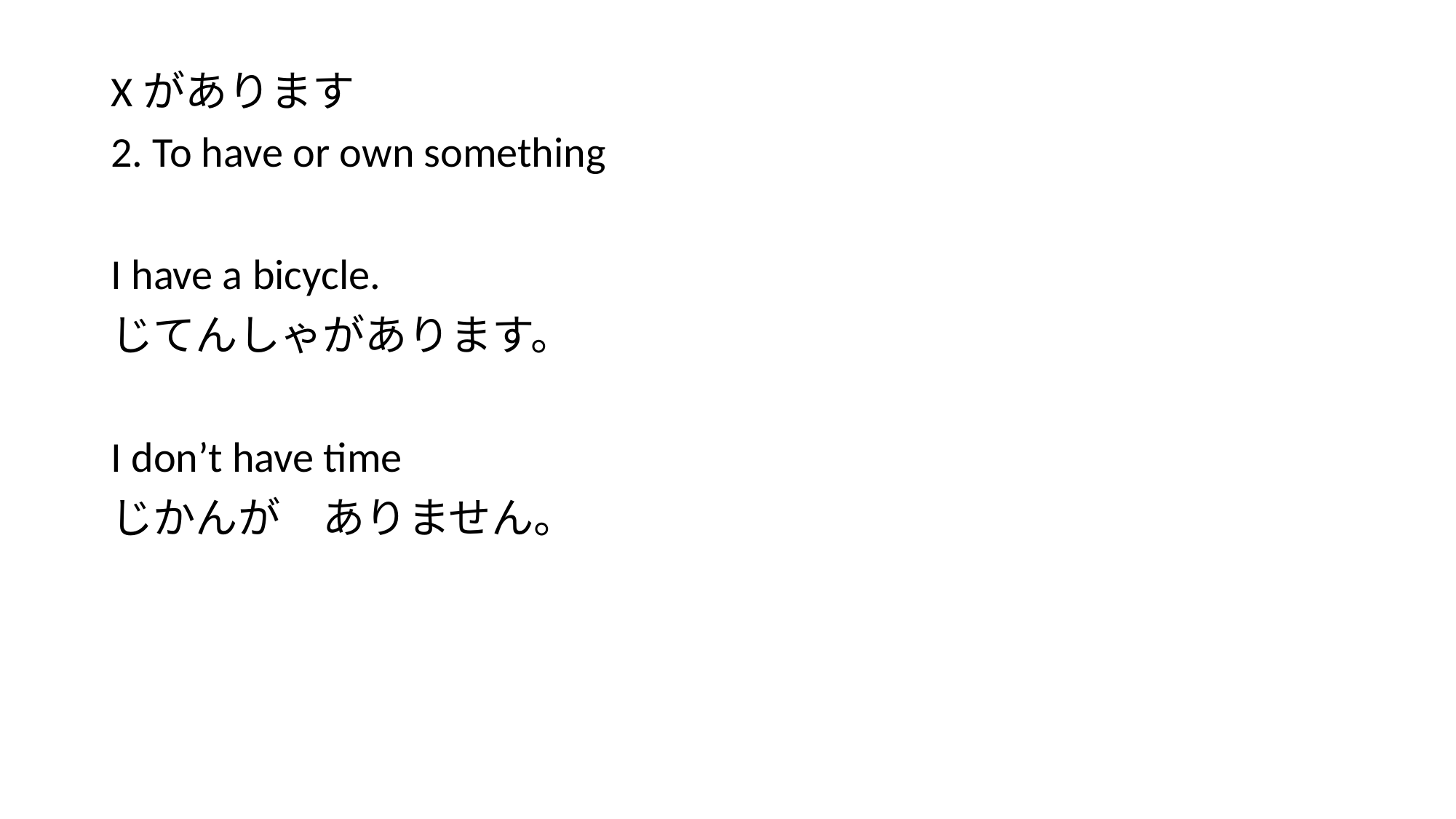

#
Xがあります
2. To have or own something

I have a bicycle.
じてんしゃがあります。

I don’t have time
じかんが　ありません。